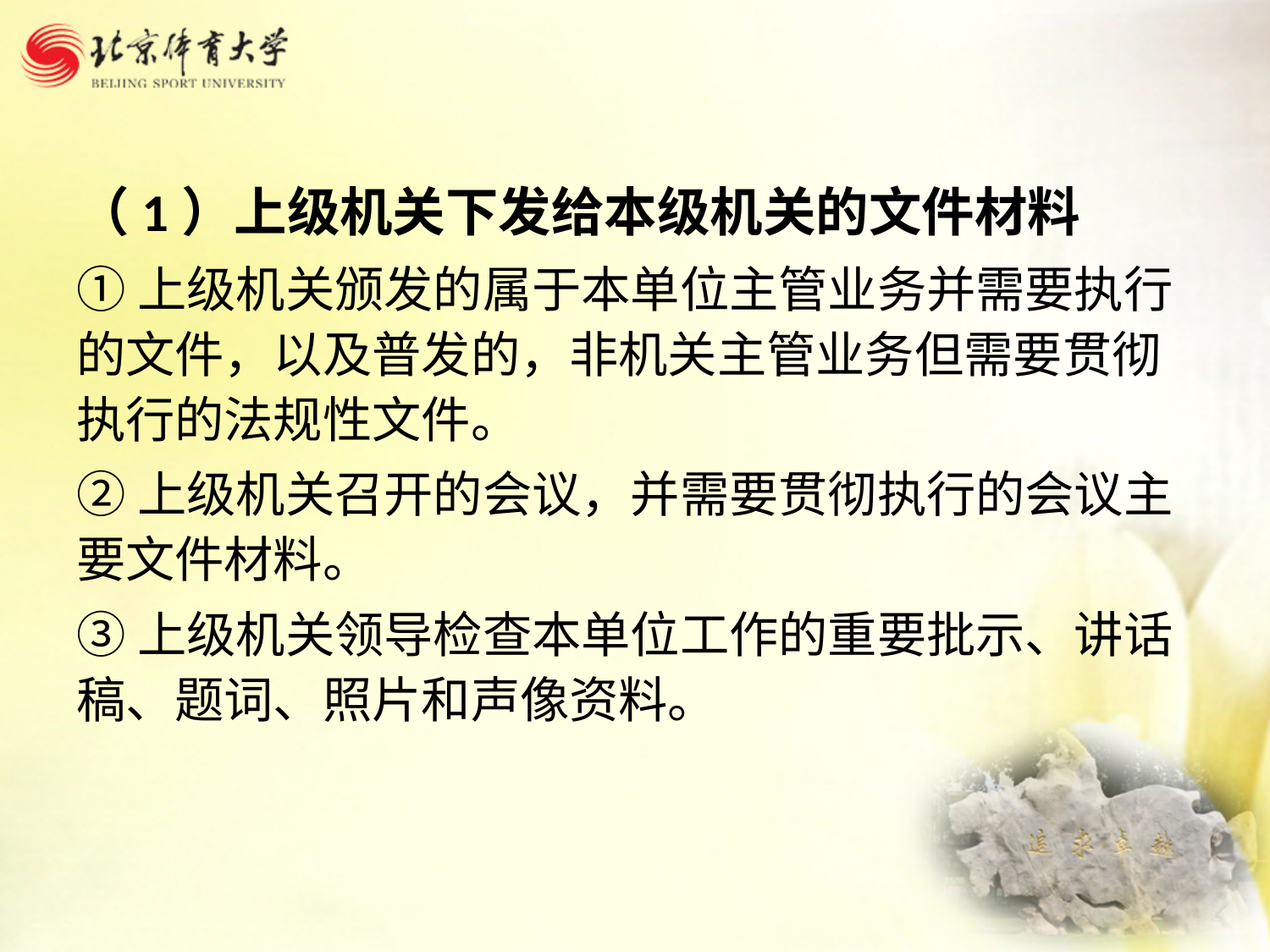

（1）上级机关下发给本级机关的文件材料
①上级机关颁发的属于本单位主管业务并需要执行的文件，以及普发的，非机关主管业务但需要贯彻执行的法规性文件。
②上级机关召开的会议，并需要贯彻执行的会议主要文件材料。
③上级机关领导检查本单位工作的重要批示、讲话稿、题词、照片和声像资料。